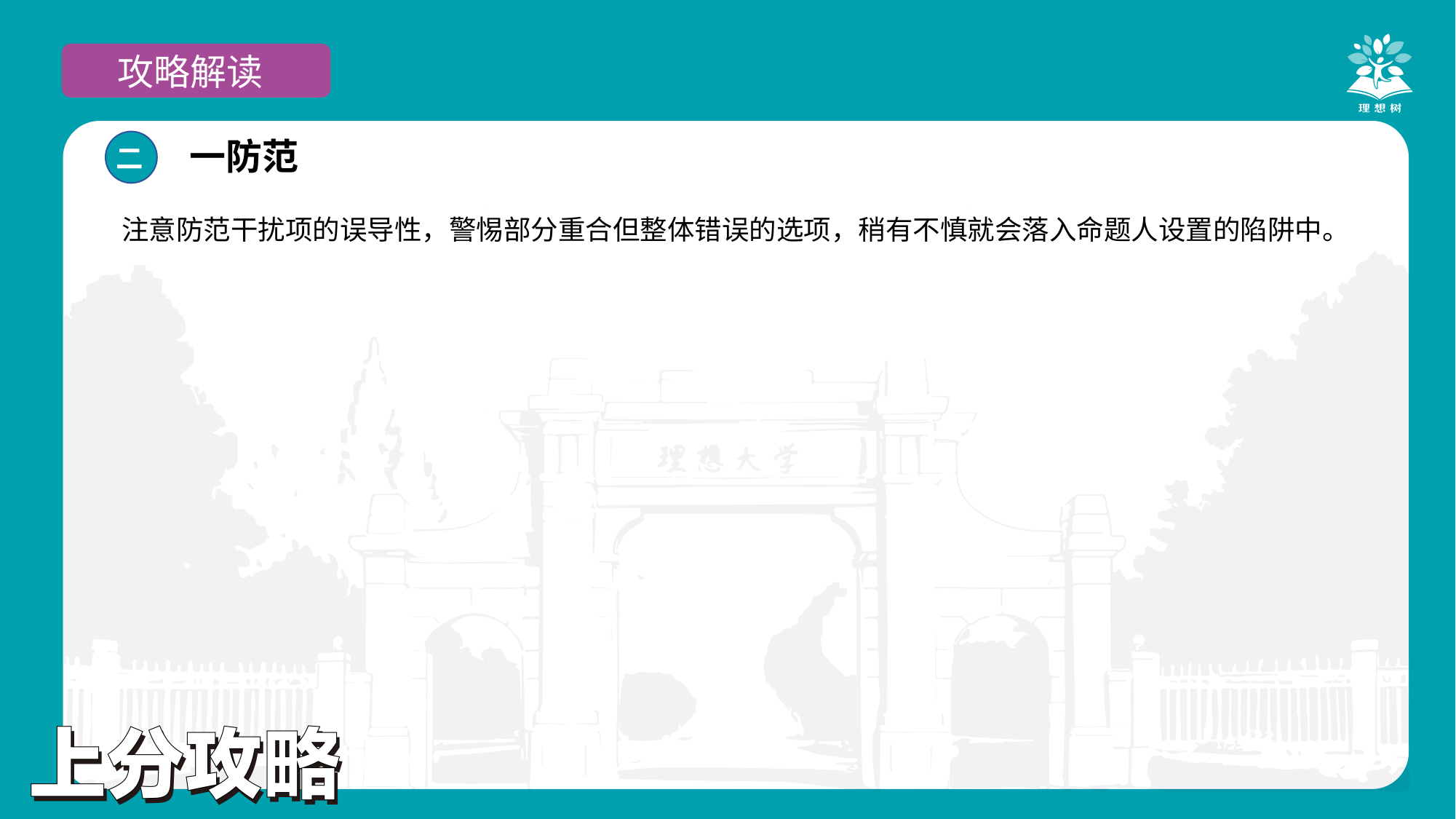

攻略解读
一防范

二
注意防范干扰项的误导性，警惕部分重合但整体错误的选项，稍有不慎就会落入命题人设置的陷阱中。